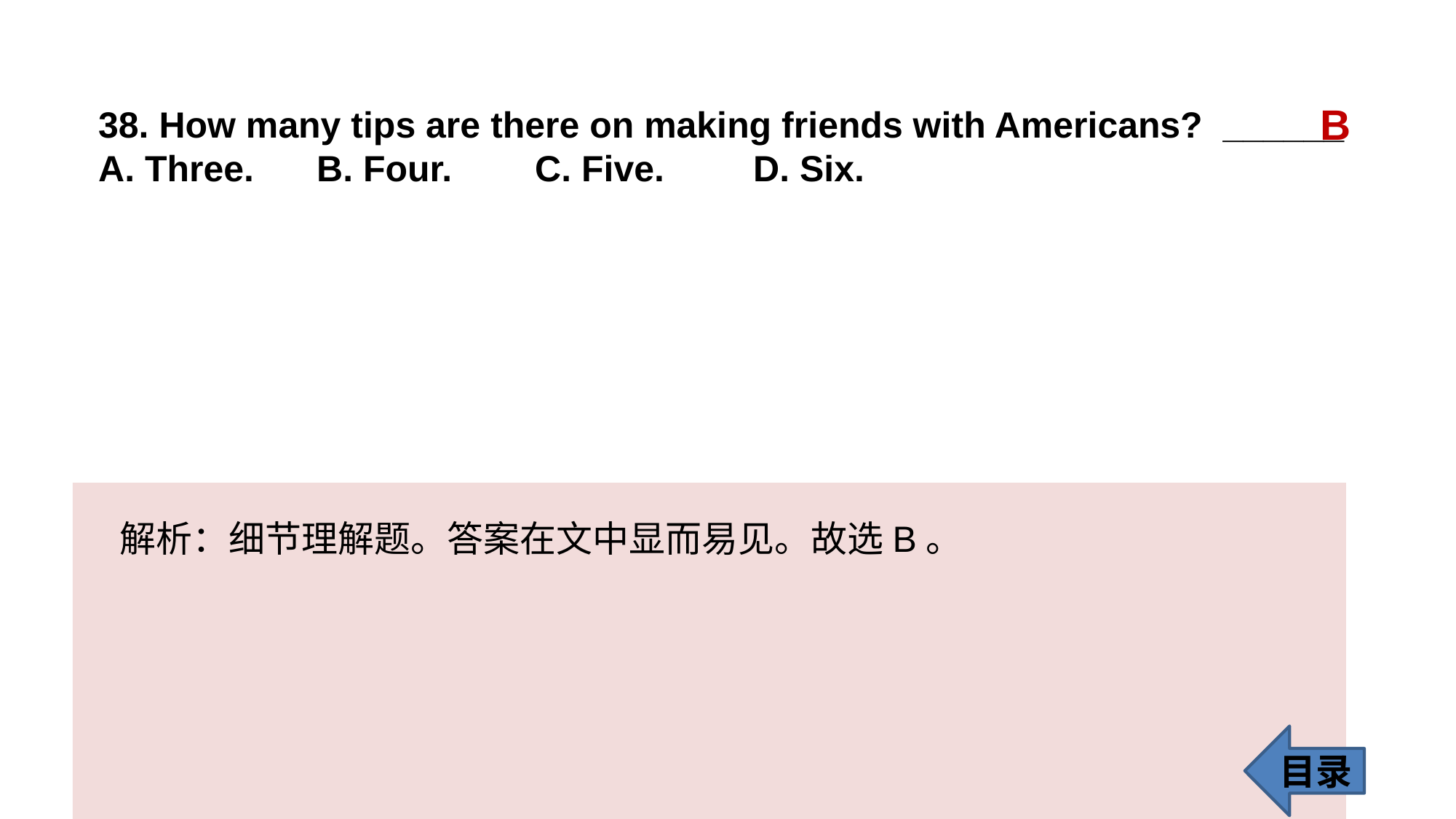

B
38. How many tips are there on making friends with Americans?  ______
A. Three. 	B. Four. 	C. Five. 	D. Six.

解析：细节理解题。答案在文中显而易见。故选B。
目录
41